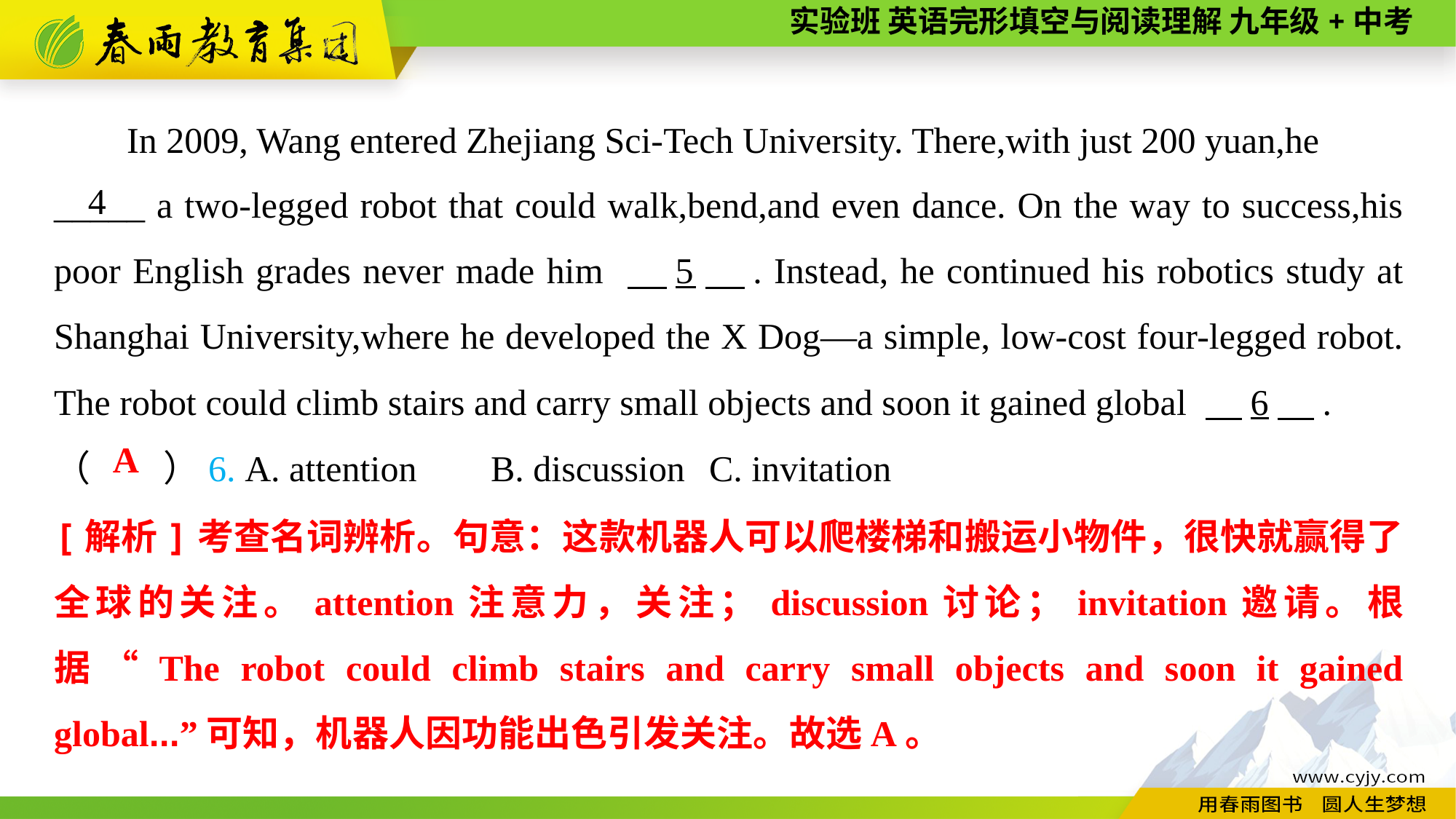

In 2009, Wang entered Zhejiang Sci-Tech University. There,with just 200 yuan,he
_____ a two-legged robot that could walk,bend,and even dance. On the way to success,his poor English grades never made him 　5　. Instead, he continued his robotics study at Shanghai University,where he developed the X Dog—a simple, low-cost four-legged robot. The robot could climb stairs and carry small objects and soon it gained global 　6　.
4
（　　）6. A. attention	B. discussion	C. invitation
A
[解析]考查名词辨析。句意：这款机器人可以爬楼梯和搬运小物件，很快就赢得了全球的关注。attention注意力，关注；discussion讨论；invitation邀请。根据“The robot could climb stairs and carry small objects and soon it gained global...”可知，机器人因功能出色引发关注。故选A。